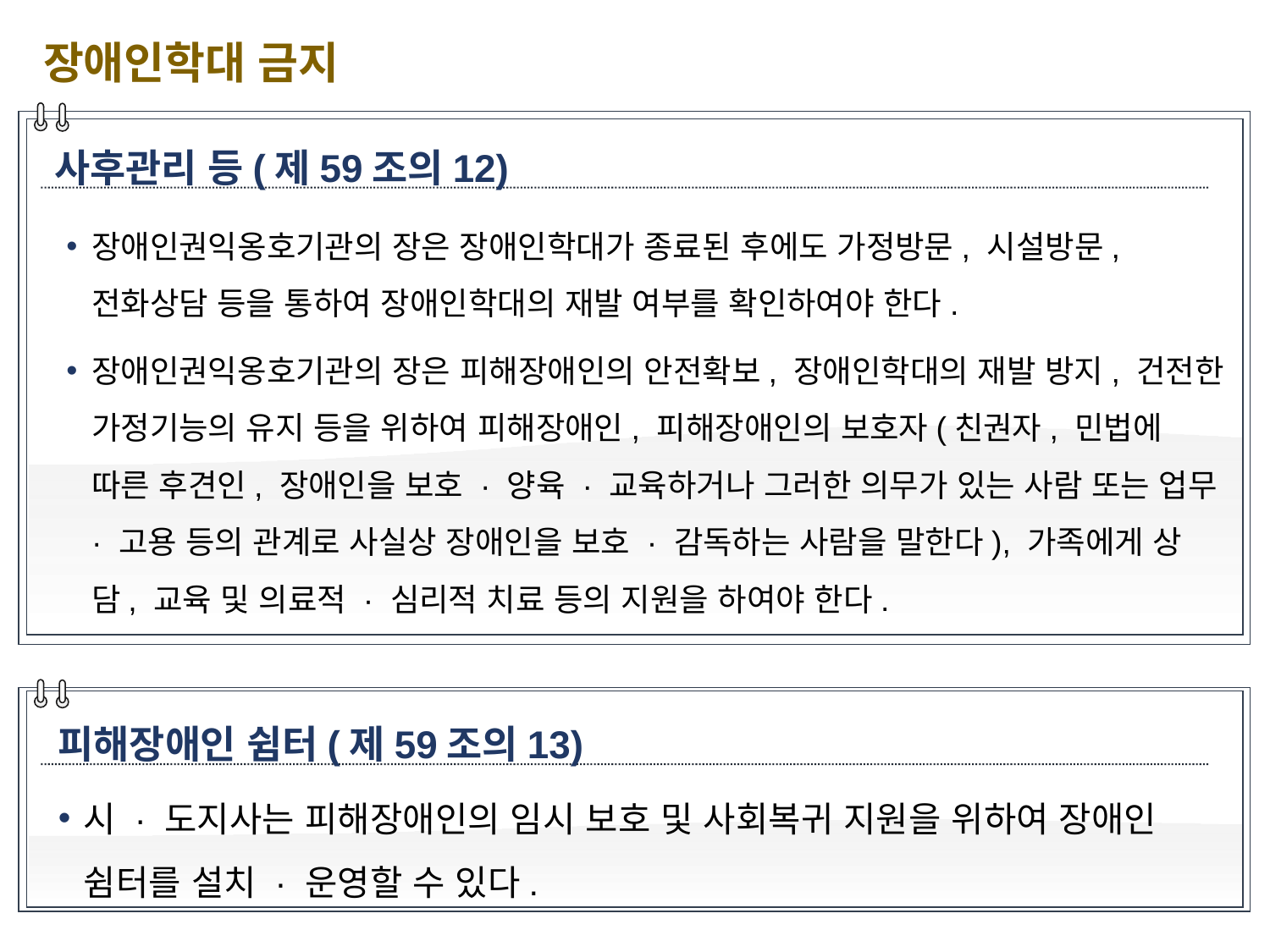

장애인학대 금지

사후관리 등(제59조의12)

장애인권익옹호기관의 장은 장애인학대가 종료된 후에도 가정방문, 시설방문, 전화상담 등을 통하여 장애인학대의 재발 여부를 확인하여야 한다.
장애인권익옹호기관의 장은 피해장애인의 안전확보, 장애인학대의 재발 방지, 건전한 가정기능의 유지 등을 위하여 피해장애인, 피해장애인의 보호자(친권자, 민법에 따른 후견인, 장애인을 보호 · 양육 · 교육하거나 그러한 의무가 있는 사람 또는 업무 · 고용 등의 관계로 사실상 장애인을 보호 · 감독하는 사람을 말한다), 가족에게 상담, 교육 및 의료적 · 심리적 치료 등의 지원을 하여야 한다.

피해장애인 쉼터(제59조의13)

시 · 도지사는 피해장애인의 임시 보호 및 사회복귀 지원을 위하여 장애인 쉼터를 설치 · 운영할 수 있다.